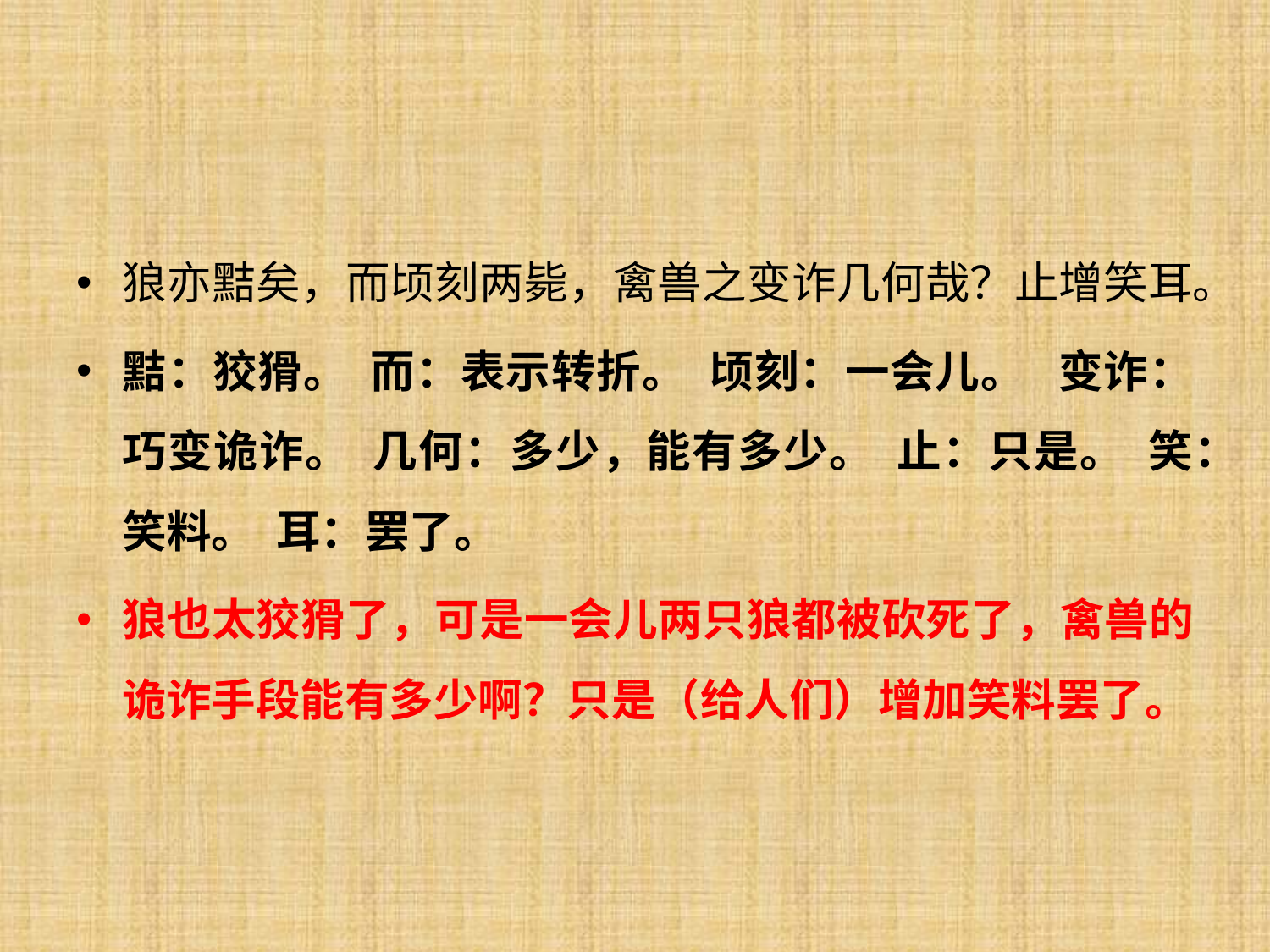

#
狼亦黠矣，而顷刻两毙，禽兽之变诈几何哉？止增笑耳。
黠：狡猾。  而：表示转折。  顷刻：一会儿。   变诈：巧变诡诈。  几何：多少，能有多少。  止：只是。  笑：笑料。  耳：罢了。
狼也太狡猾了，可是一会儿两只狼都被砍死了，禽兽的诡诈手段能有多少啊？只是（给人们）增加笑料罢了。